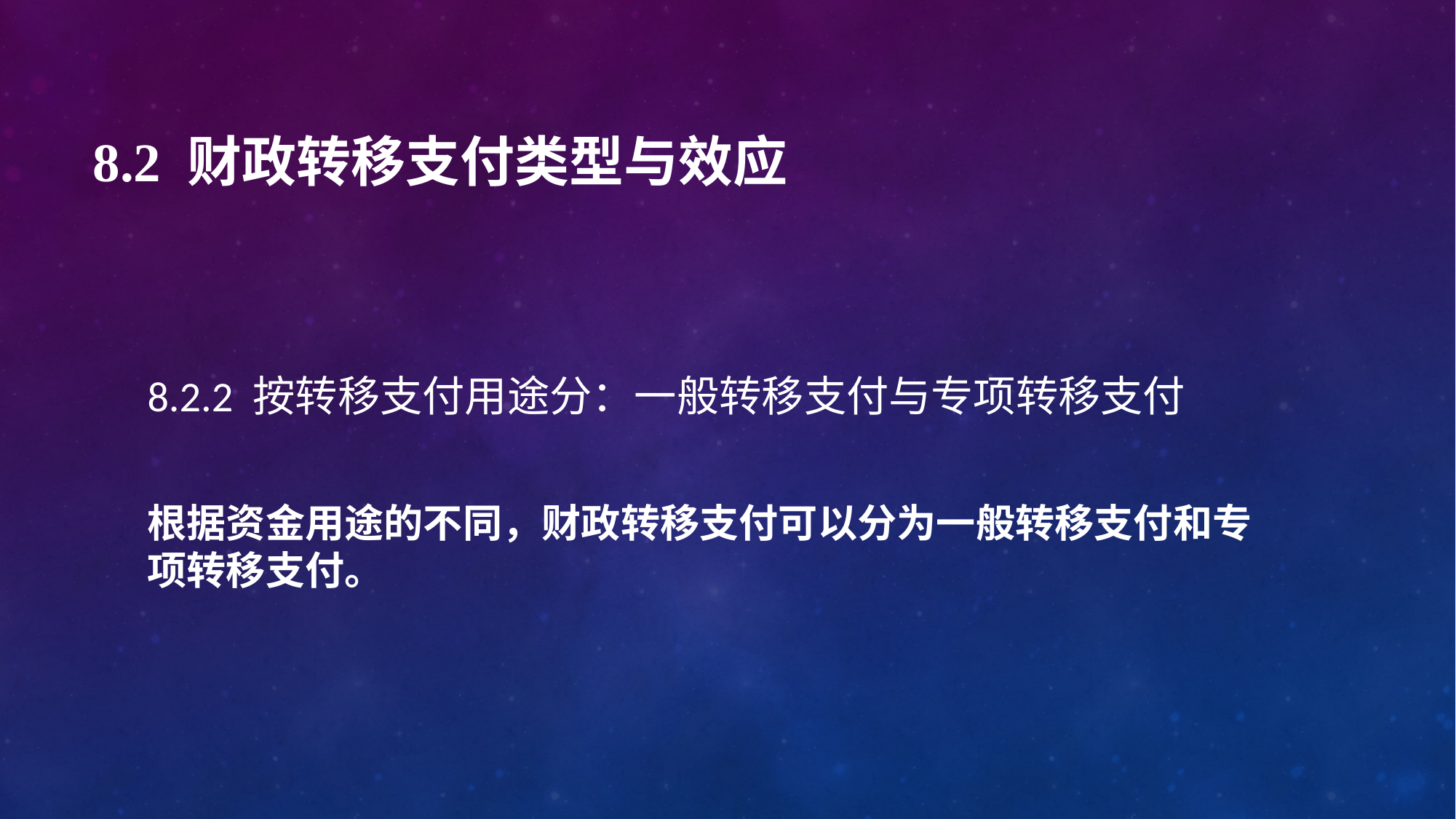

# 8.2 财政转移支付类型与效应
8.2.2 按转移支付用途分：一般转移支付与专项转移支付

根据资金用途的不同，财政转移支付可以分为一般转移支付和专项转移支付。